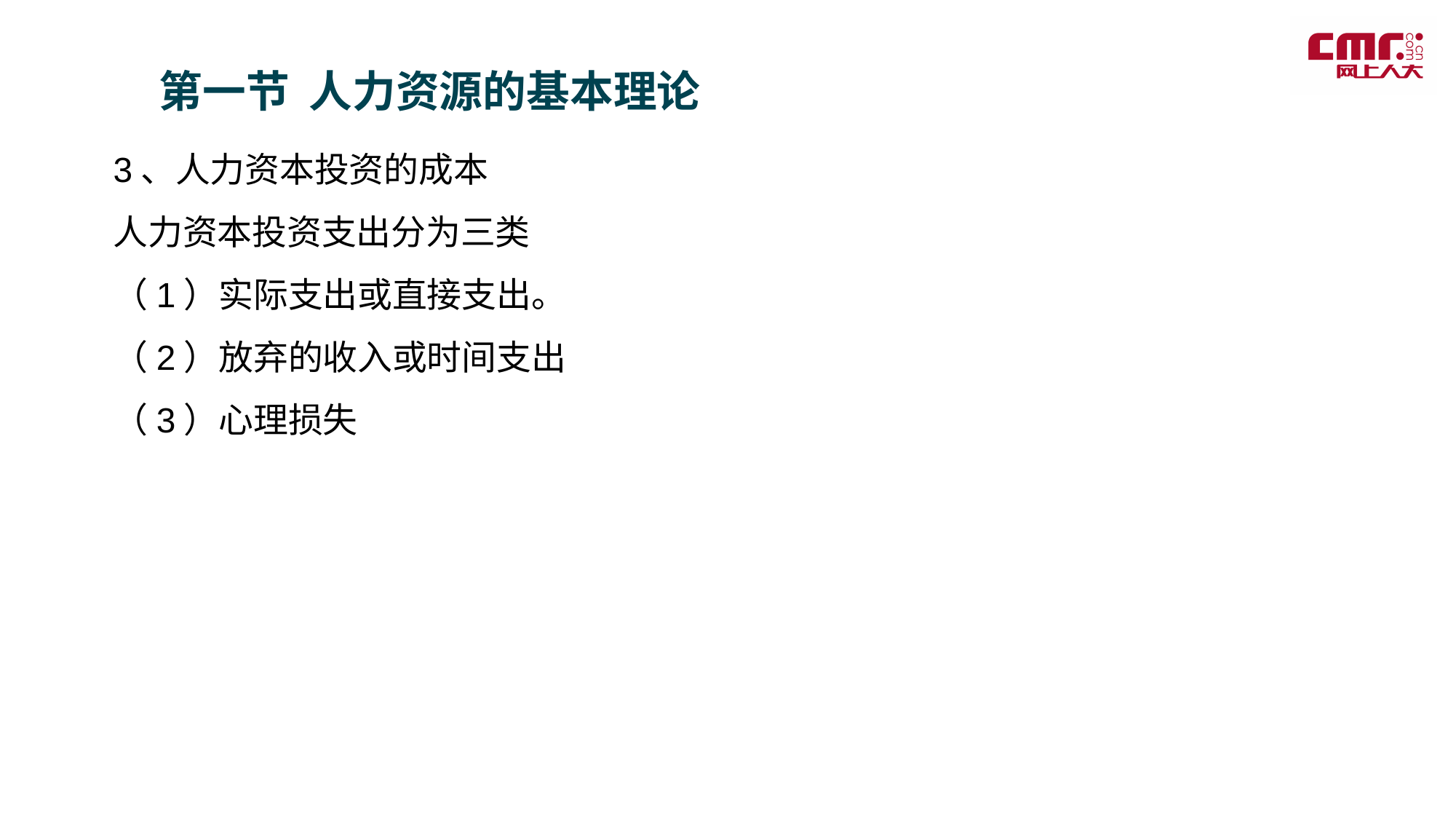

第一节  人力资源的基本理论
3、人力资本投资的成本
人力资本投资支出分为三类
（1）实际支出或直接支出。
（2）放弃的收入或时间支出
（3）心理损失